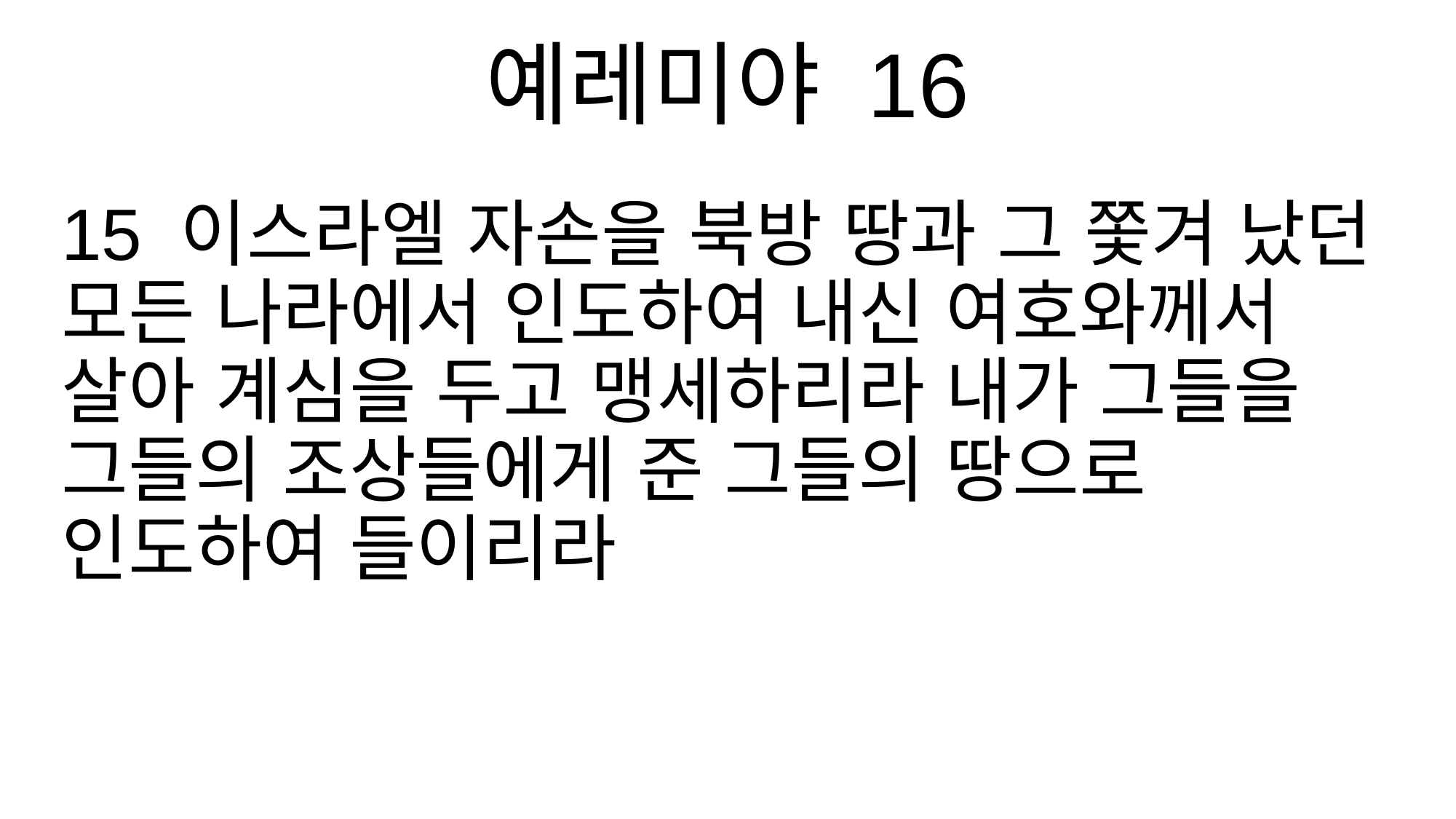

예레미야 16
15 이스라엘 자손을 북방 땅과 그 쫓겨 났던 모든 나라에서 인도하여 내신 여호와께서 살아 계심을 두고 맹세하리라 내가 그들을 그들의 조상들에게 준 그들의 땅으로 인도하여 들이리라